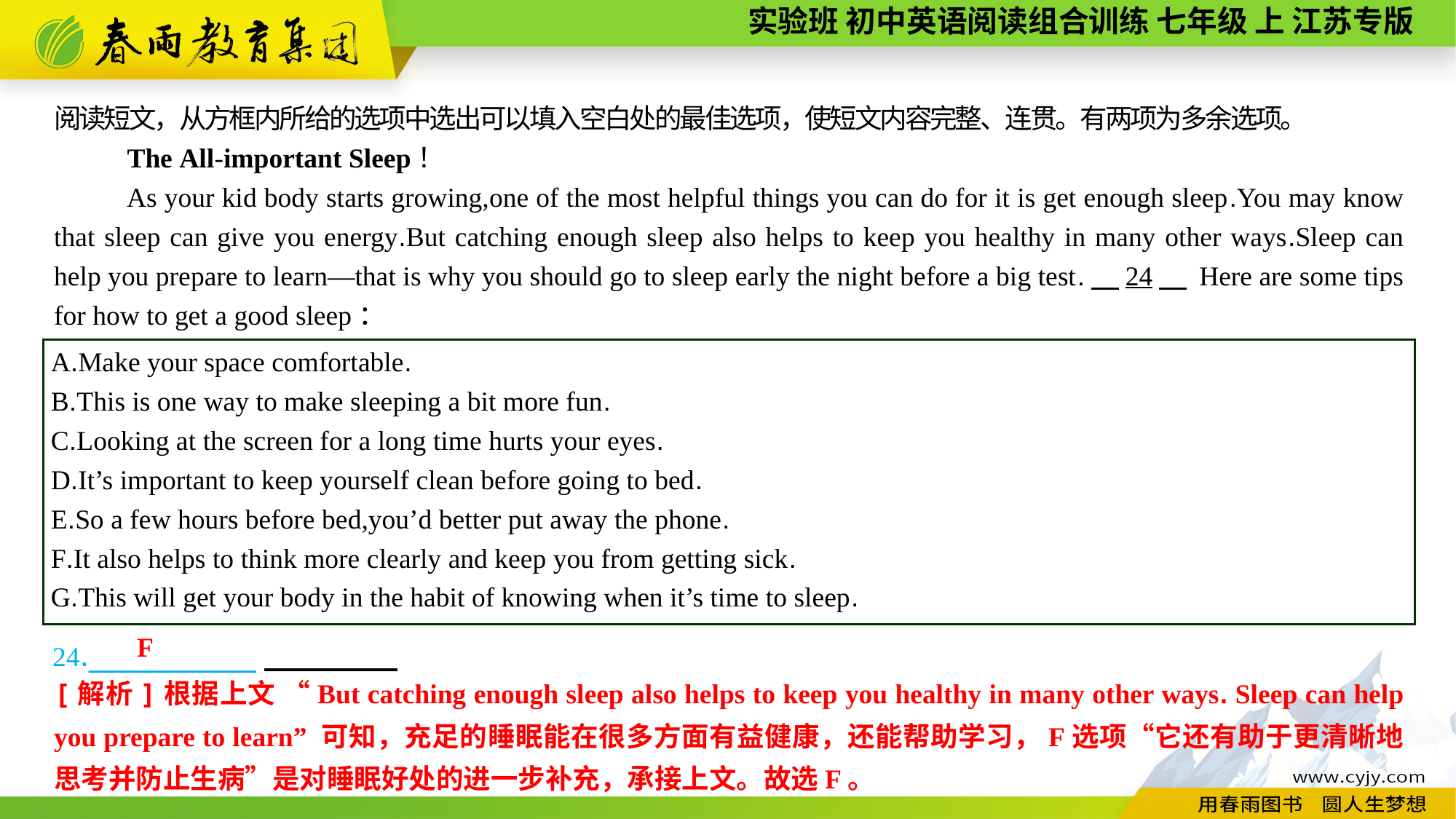

阅读短文，从方框内所给的选项中选出可以填入空白处的最佳选项，使短文内容完整、连贯。有两项为多余选项。
The All-important Sleep！
As your kid body starts growing,one of the most helpful things you can do for it is get enough sleep.You may know that sleep can give you energy.But catching enough sleep also helps to keep you healthy in many other ways.Sleep can help you prepare to learn—that is why you should go to sleep early the night before a big test.　24　 Here are some tips for how to get a good sleep：
A.Make your space comfortable.
B.This is one way to make sleeping a bit more fun.
C.Looking at the screen for a long time hurts your eyes.
D.It’s important to keep yourself clean before going to bed.
E.So a few hours before bed,you’d better put away the phone.
F.It also helps to think more clearly and keep you from getting sick.
G.This will get your body in the habit of knowing when it’s time to sleep.

24._________
F
[解析]根据上文 “But catching enough sleep also helps to keep you healthy in many other ways. Sleep can help you prepare to learn” 可知，充足的睡眠能在很多方面有益健康，还能帮助学习，F选项“它还有助于更清晰地思考并防止生病”是对睡眠好处的进一步补充，承接上文。故选F。